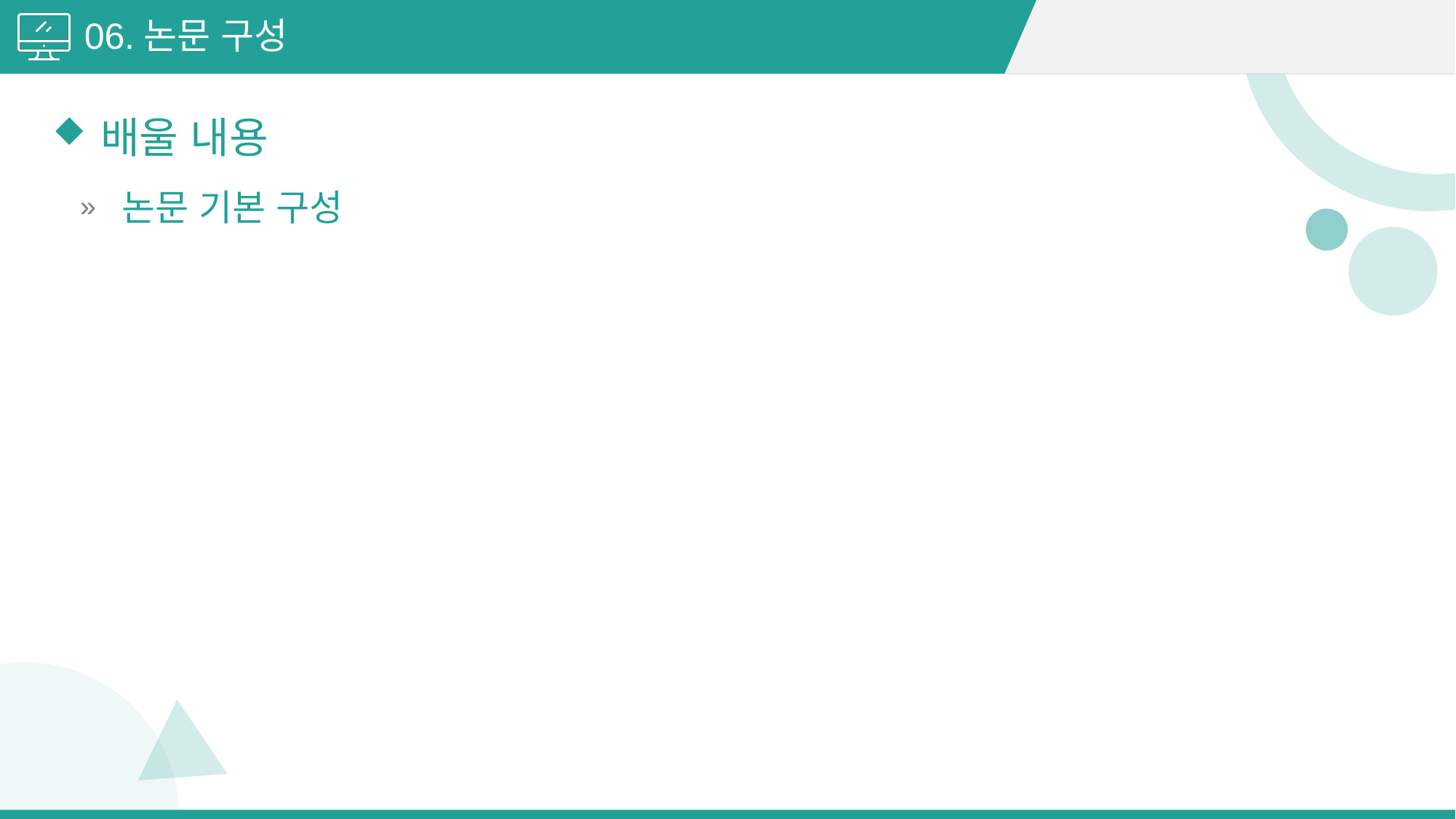

06.논문 구성
배울 내용
논문 기본 구성